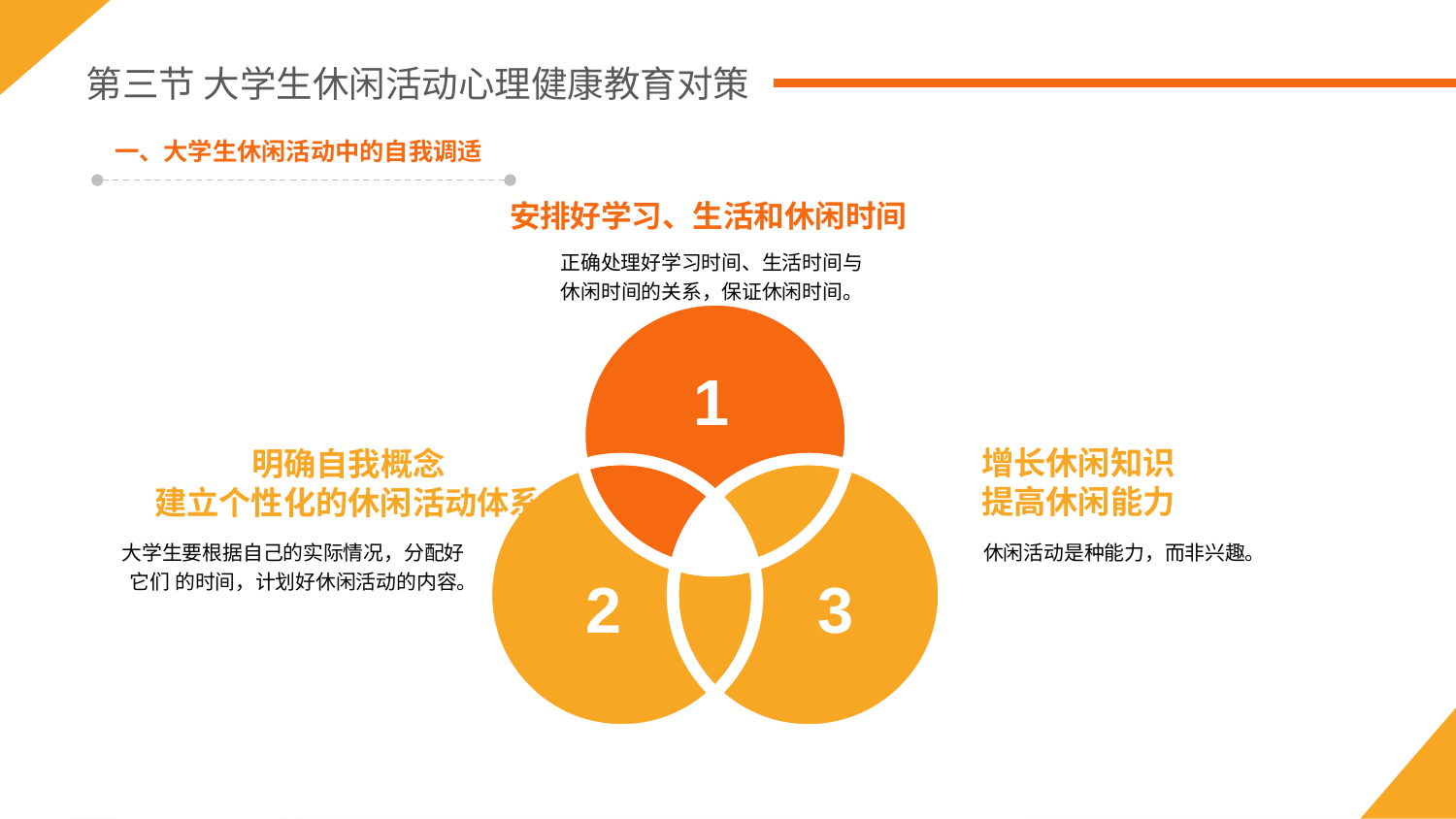

第三节 大学生休闲活动心理健康教育对策
一、大学生休闲活动中的自我调适
安排好学习、生活和休闲时间
正确处理好学习时间、生活时间与休闲时间的关系，保证休闲时间。

1
增长休闲知识
提高休闲能力
明确自我概念
建立个性化的休闲活动体系
大学生要根据自己的实际情况，分配好它们 的时间，计划好休闲活动的内容。
休闲活动是种能力，而非兴趣。
2
3